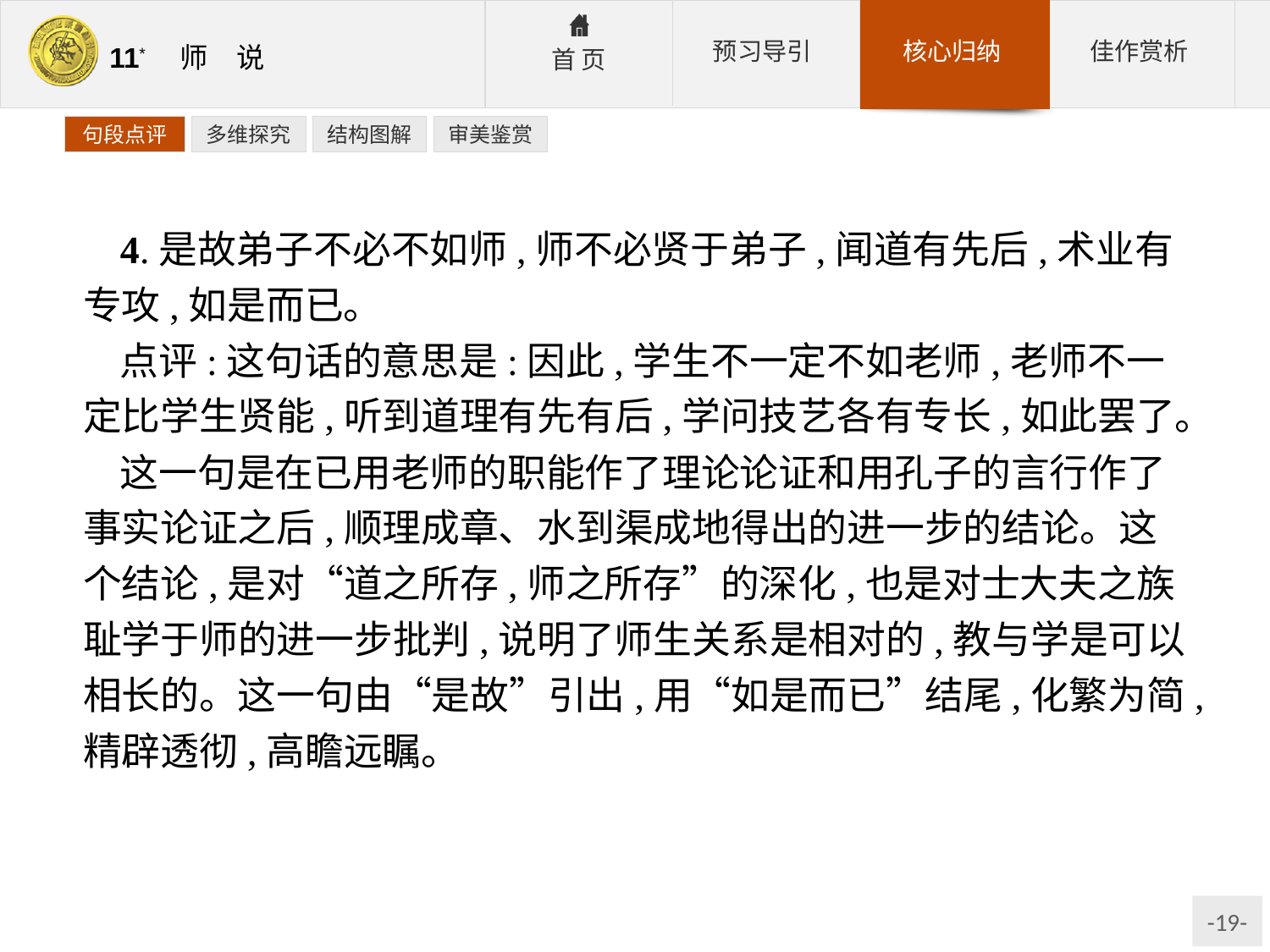

句段点评
多维探究
结构图解
审美鉴赏
4.是故弟子不必不如师,师不必贤于弟子,闻道有先后,术业有专攻,如是而已。
点评:这句话的意思是:因此,学生不一定不如老师,老师不一定比学生贤能,听到道理有先有后,学问技艺各有专长,如此罢了。
这一句是在已用老师的职能作了理论论证和用孔子的言行作了事实论证之后,顺理成章、水到渠成地得出的进一步的结论。这个结论,是对“道之所存,师之所存”的深化,也是对士大夫之族耻学于师的进一步批判,说明了师生关系是相对的,教与学是可以相长的。这一句由“是故”引出,用“如是而已”结尾,化繁为简,精辟透彻,高瞻远瞩。